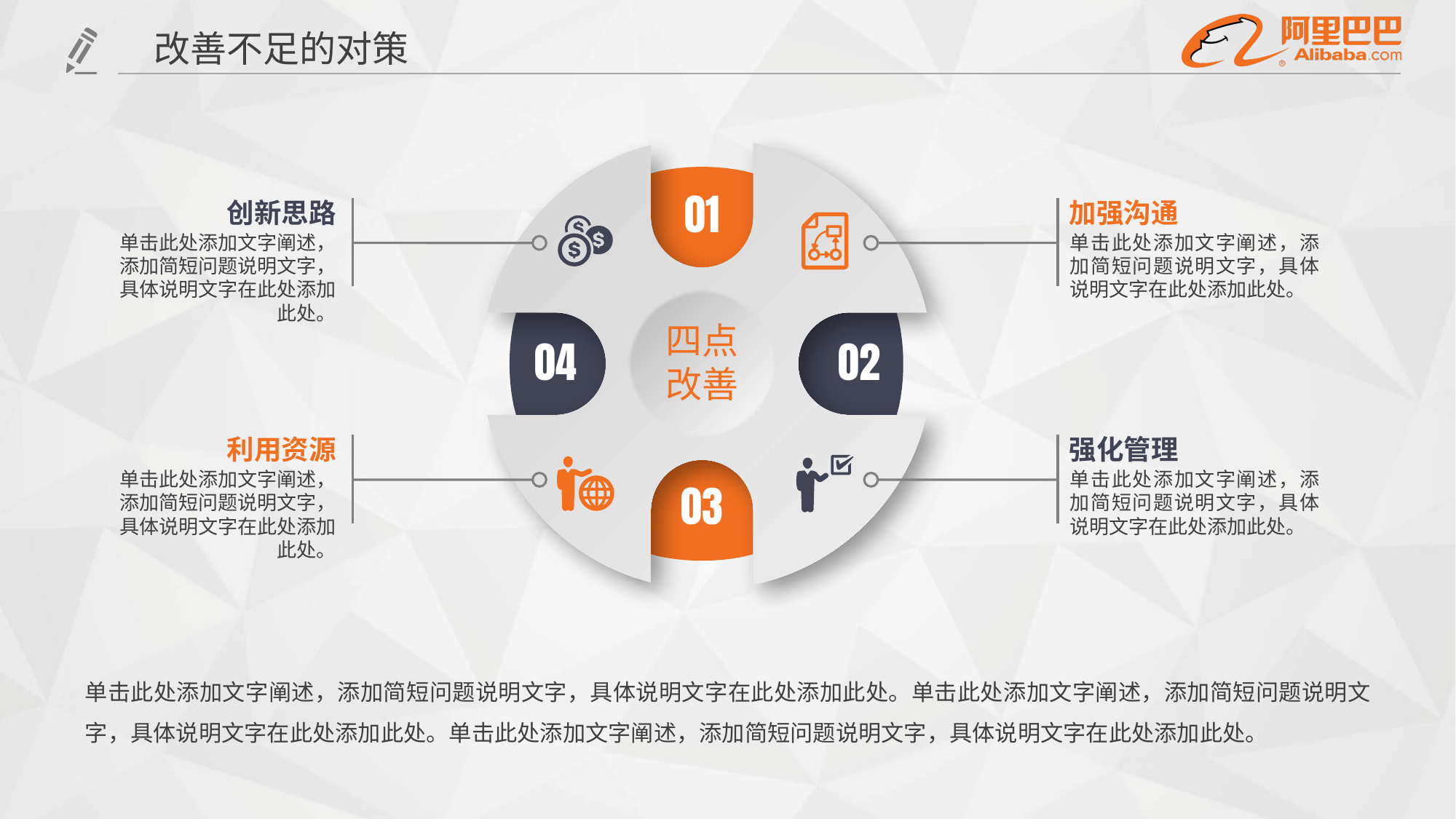

改善不足的对策

01
创新思路
单击此处添加文字阐述，添加简短问题说明文字，具体说明文字在此处添加此处。
加强沟通
单击此处添加文字阐述，添加简短问题说明文字，具体说明文字在此处添加此处。

四点改善
04
02
利用资源
单击此处添加文字阐述，添加简短问题说明文字，具体说明文字在此处添加此处。
强化管理
单击此处添加文字阐述，添加简短问题说明文字，具体说明文字在此处添加此处。

03
单击此处添加文字阐述，添加简短问题说明文字，具体说明文字在此处添加此处。单击此处添加文字阐述，添加简短问题说明文字，具体说明文字在此处添加此处。单击此处添加文字阐述，添加简短问题说明文字，具体说明文字在此处添加此处。